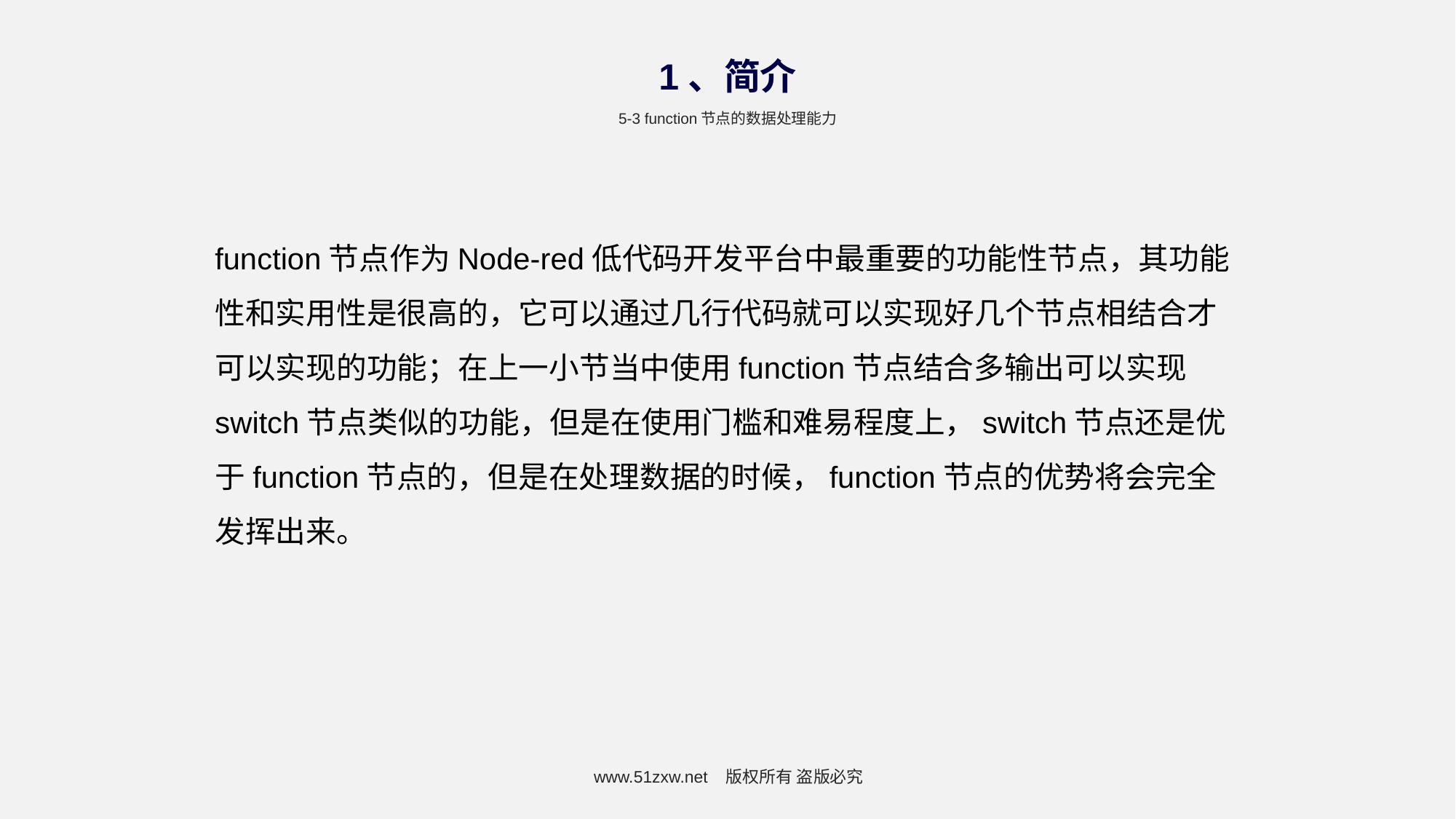

1、简介
5-3 function节点的数据处理能力
function节点作为Node-red低代码开发平台中最重要的功能性节点，其功能性和实用性是很高的，它可以通过几行代码就可以实现好几个节点相结合才可以实现的功能；在上一小节当中使用function节点结合多输出可以实现switch节点类似的功能，但是在使用门槛和难易程度上，switch节点还是优于function节点的，但是在处理数据的时候，function节点的优势将会完全发挥出来。
www.51zxw.net   版权所有 盗版必究